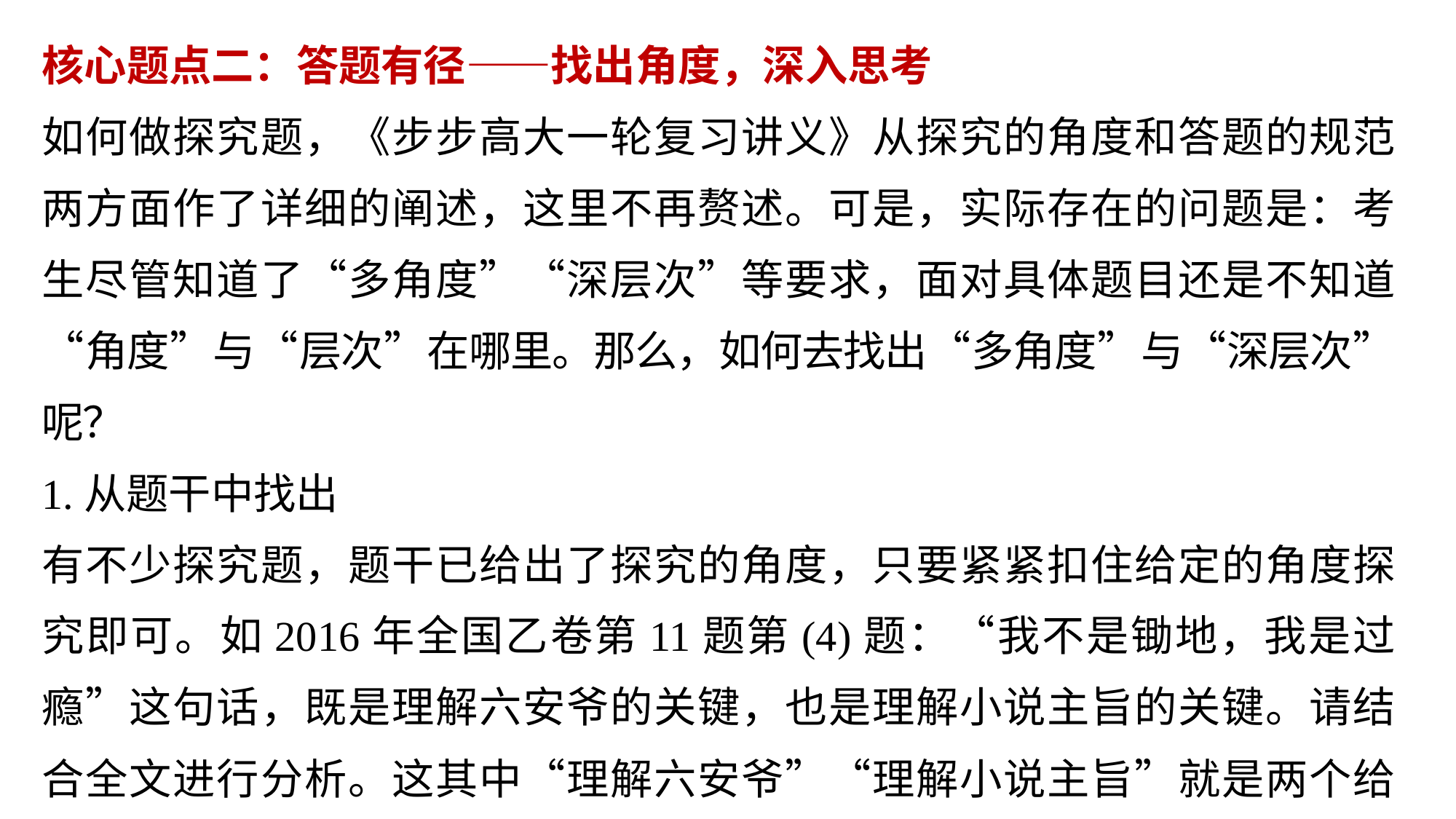

核心题点二：答题有径——找出角度，深入思考
如何做探究题，《步步高大一轮复习讲义》从探究的角度和答题的规范两方面作了详细的阐述，这里不再赘述。可是，实际存在的问题是：考生尽管知道了“多角度”“深层次”等要求，面对具体题目还是不知道“角度”与“层次”在哪里。那么，如何去找出“多角度”与“深层次”呢？
1.从题干中找出
有不少探究题，题干已给出了探究的角度，只要紧紧扣住给定的角度探究即可。如2016年全国乙卷第11题第(4)题：“我不是锄地，我是过瘾”这句话，既是理解六安爷的关键，也是理解小说主旨的关键。请结合全文进行分析。这其中“理解六安爷”“理解小说主旨”就是两个给定的角度。